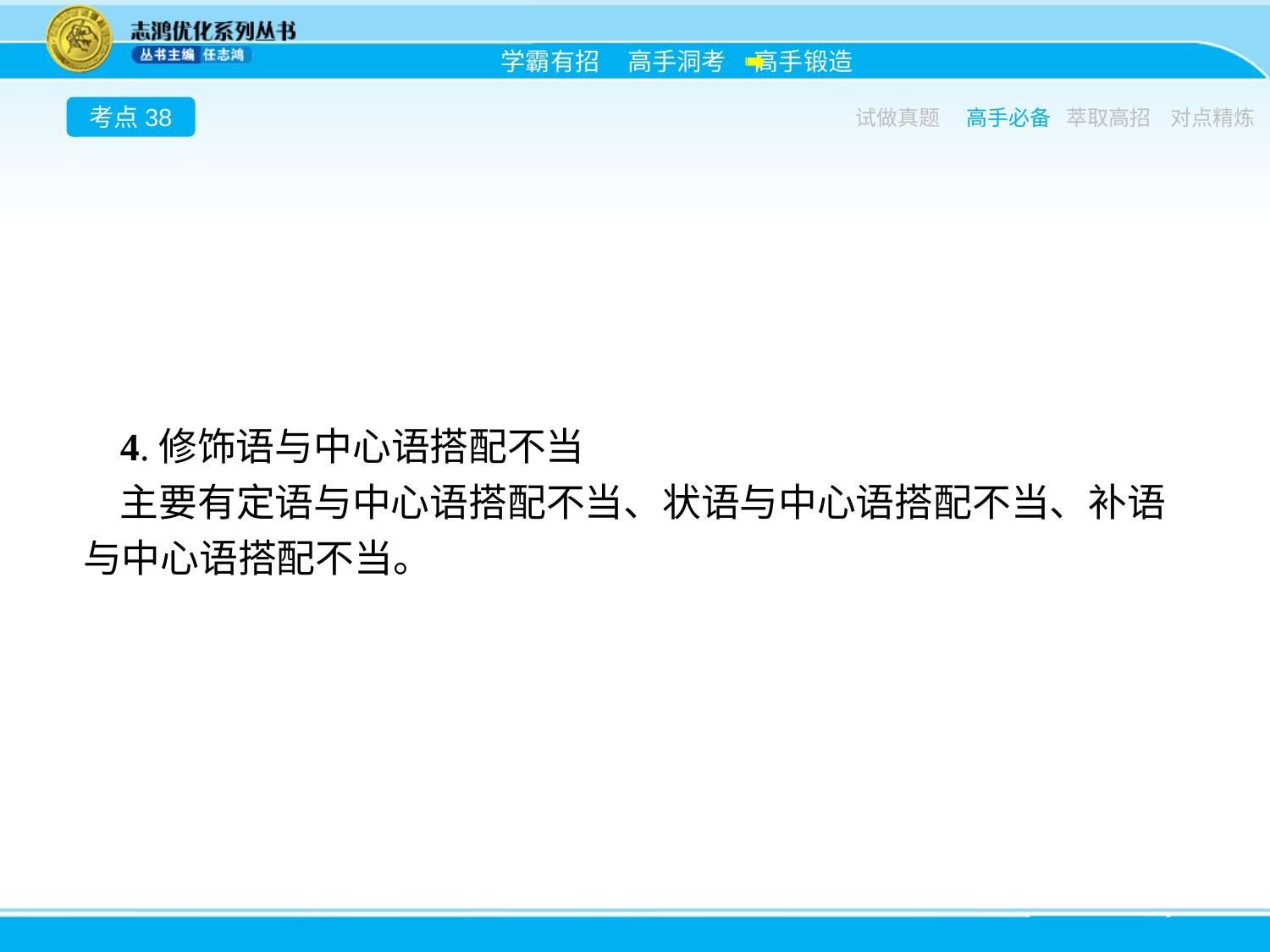

考点38
试做真题
高手必备
萃取高招
对点精炼
4.修饰语与中心语搭配不当
主要有定语与中心语搭配不当、状语与中心语搭配不当、补语与中心语搭配不当。